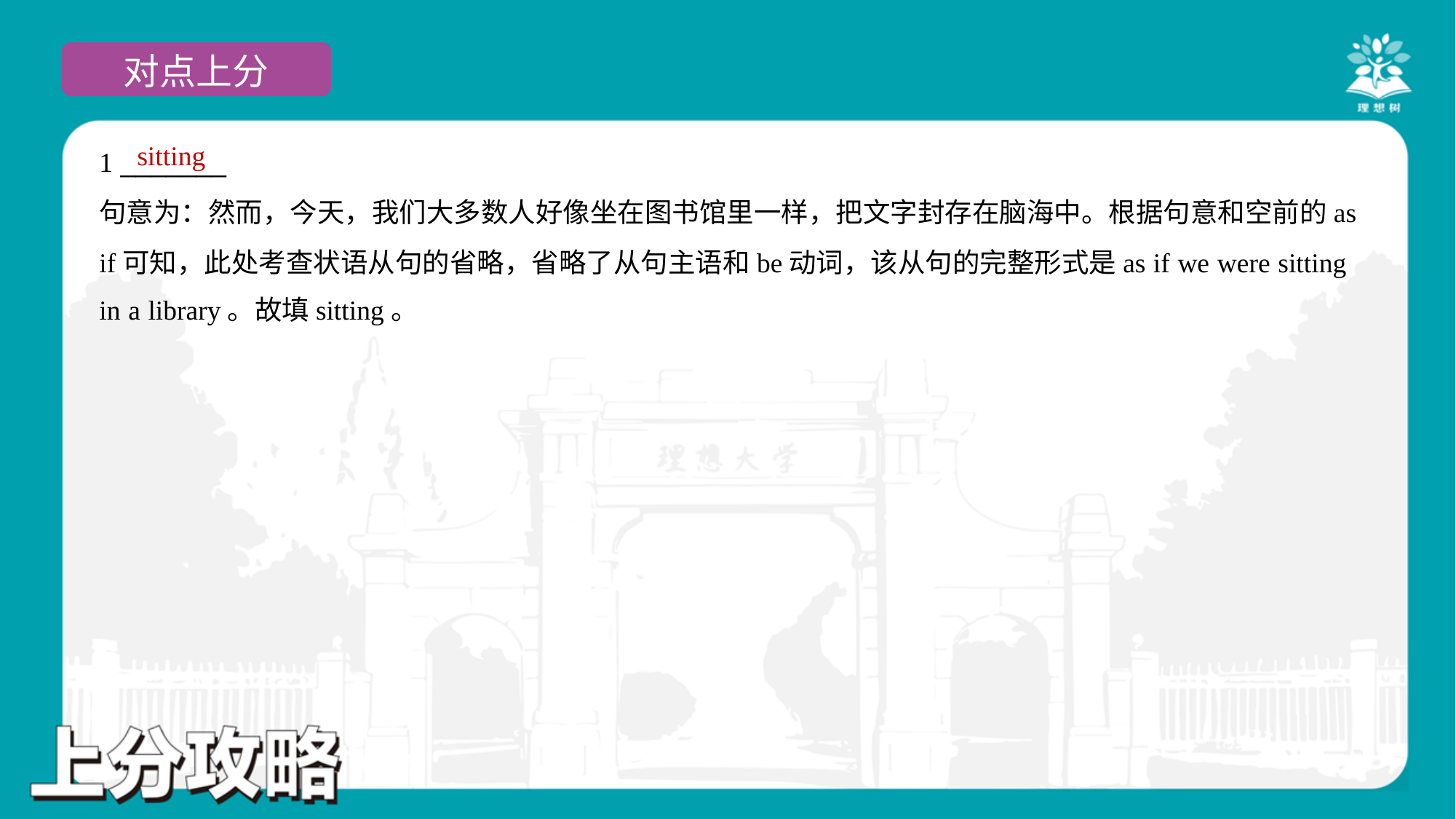

sitting
1 _______
句意为：然而，今天，我们大多数人好像坐在图书馆里一样，把文字封存在脑海中。根据句意和空前的as
if可知，此处考查状语从句的省略，省略了从句主语和be动词，该从句的完整形式是as if we were sitting
in a library。故填sitting。